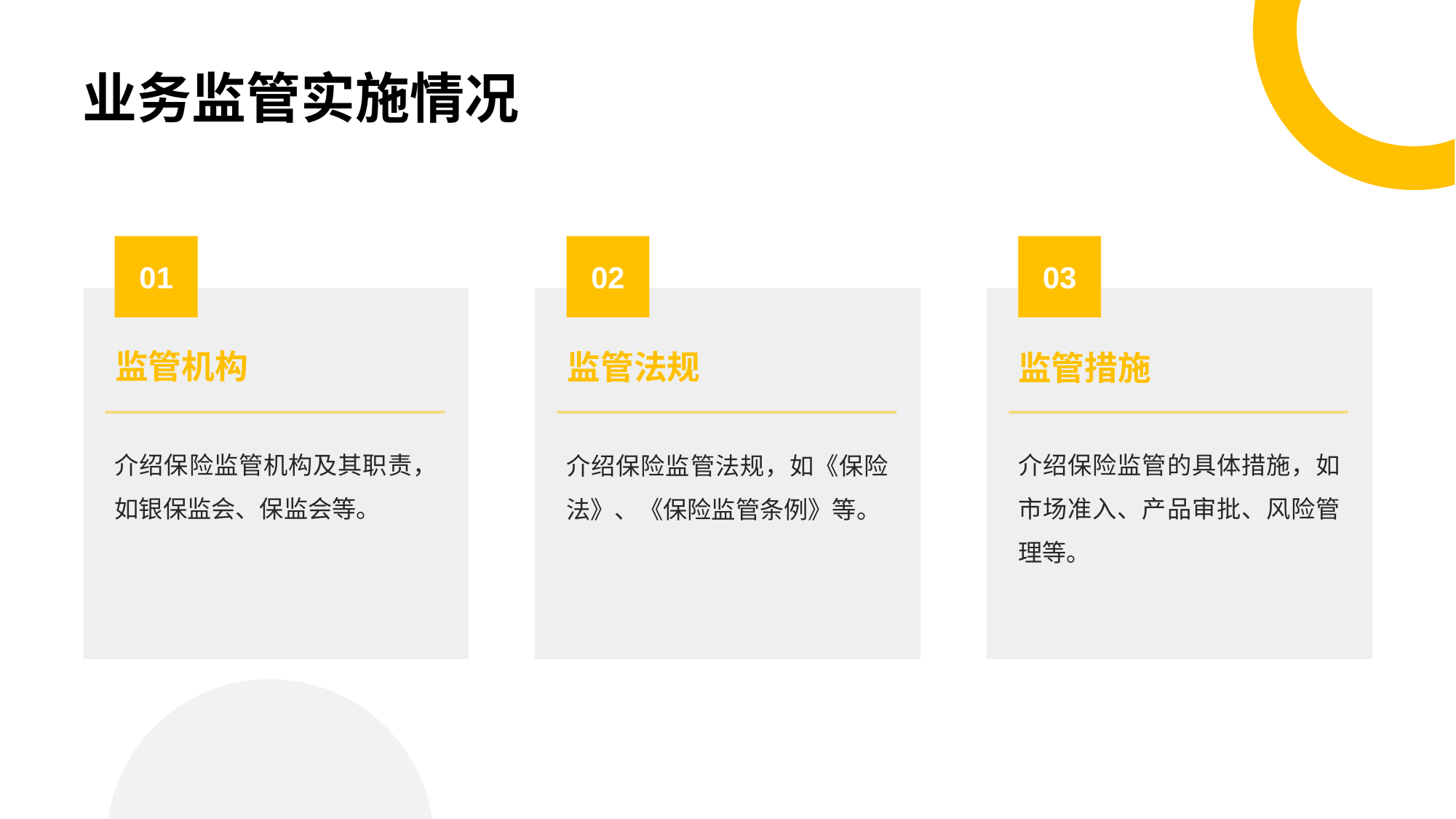

# 业务监管实施情况
01
02
03

监管机构
监管法规
监管措施
介绍保险监管机构及其职责，如银保监会、保监会等。
介绍保险监管的具体措施，如市场准入、产品审批、风险管理等。
介绍保险监管法规，如《保险法》、《保险监管条例》等。